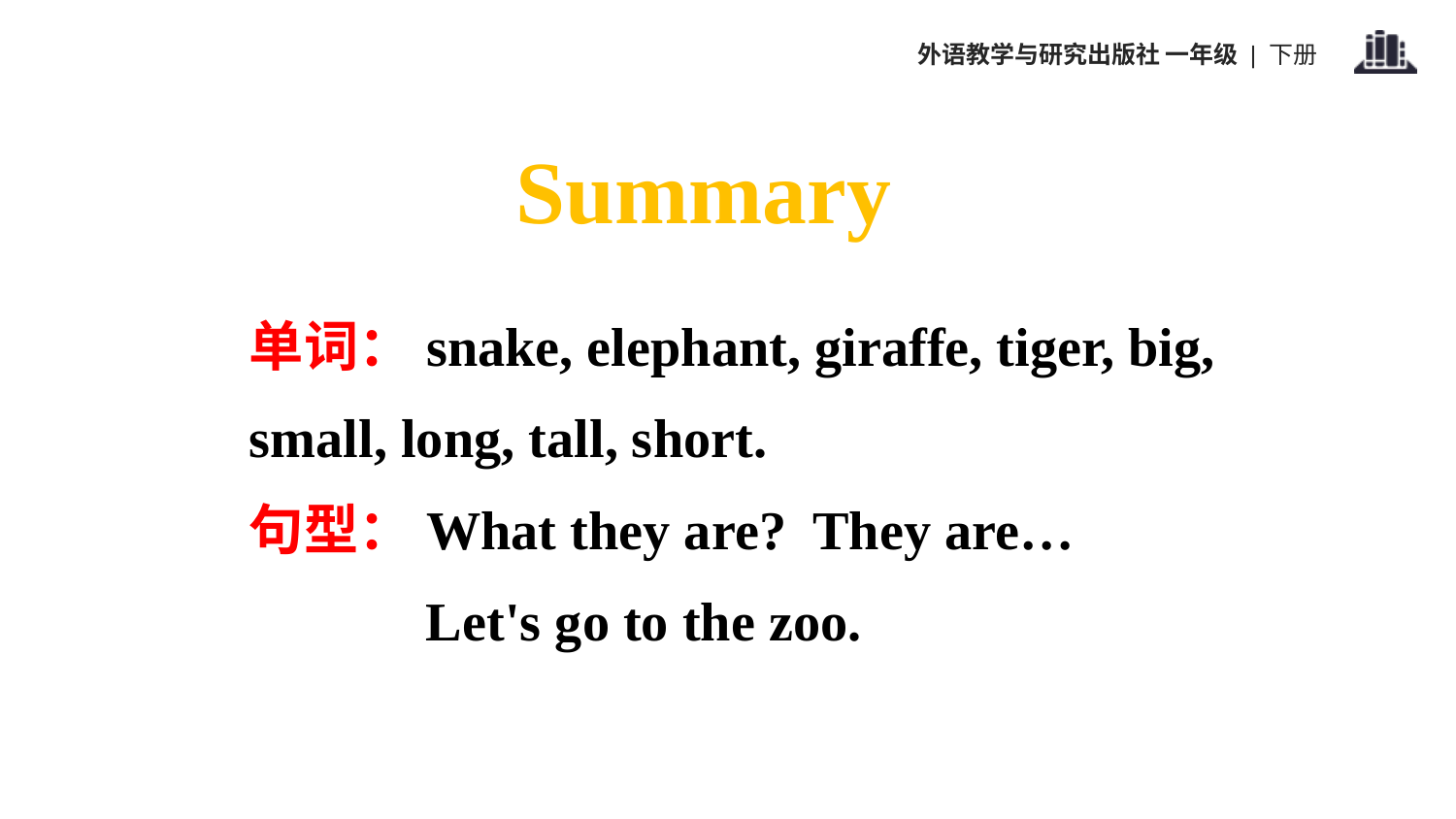

Summary
单词：snake, elephant, giraffe, tiger, big, small, long, tall, short.
句型：What they are?  They are…
             Let's go to the zoo.